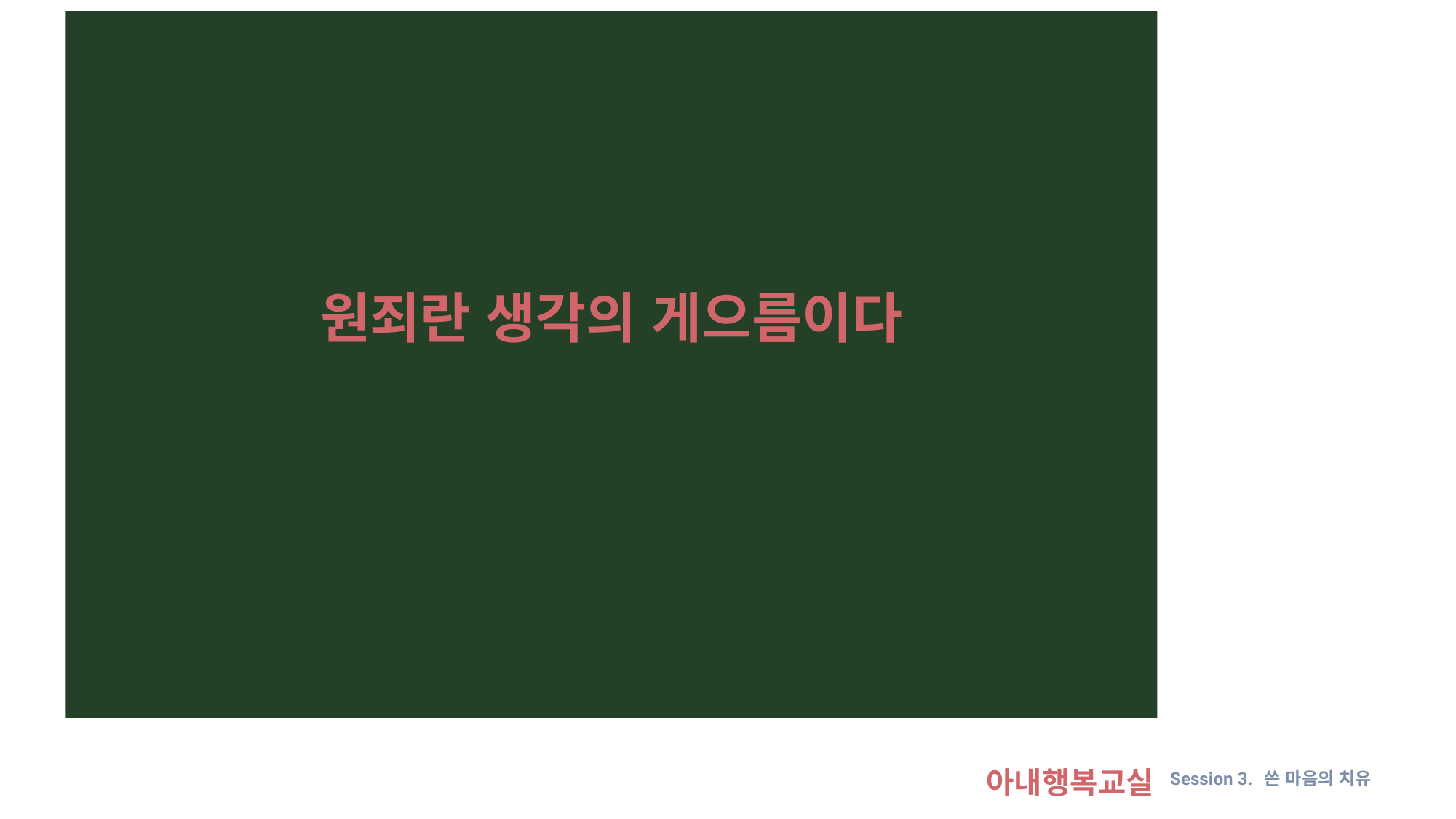

원죄란 생각의 게으름이다
아내행복교실 Session 3. 쓴 마음의 치유